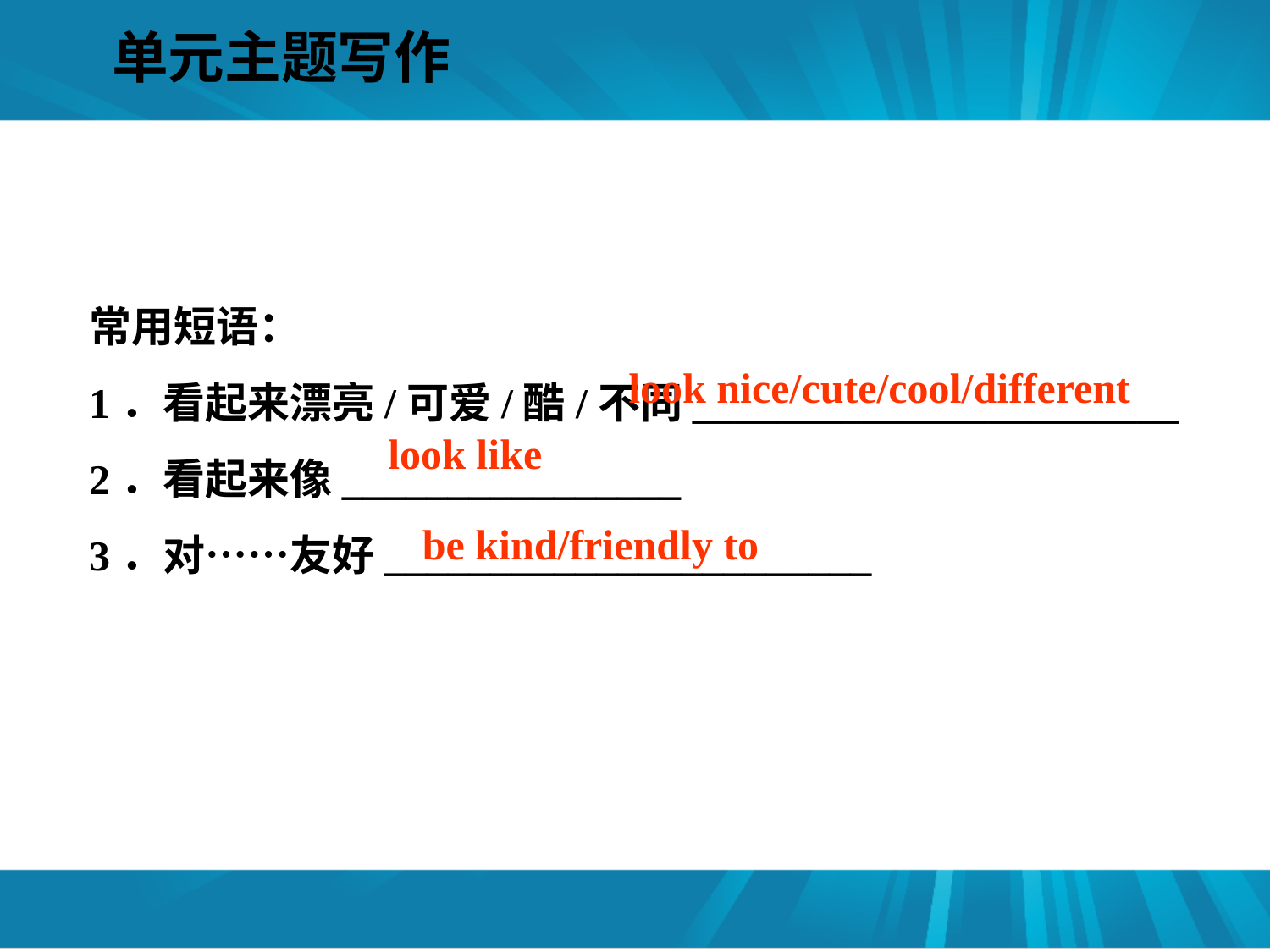

单元主题写作
#
常用短语：
1．看起来漂亮/可爱/酷/不同_______________________
2．看起来像________________
3．对……友好_______________________
look nice/cute/cool/different
look like
be kind/friendly to